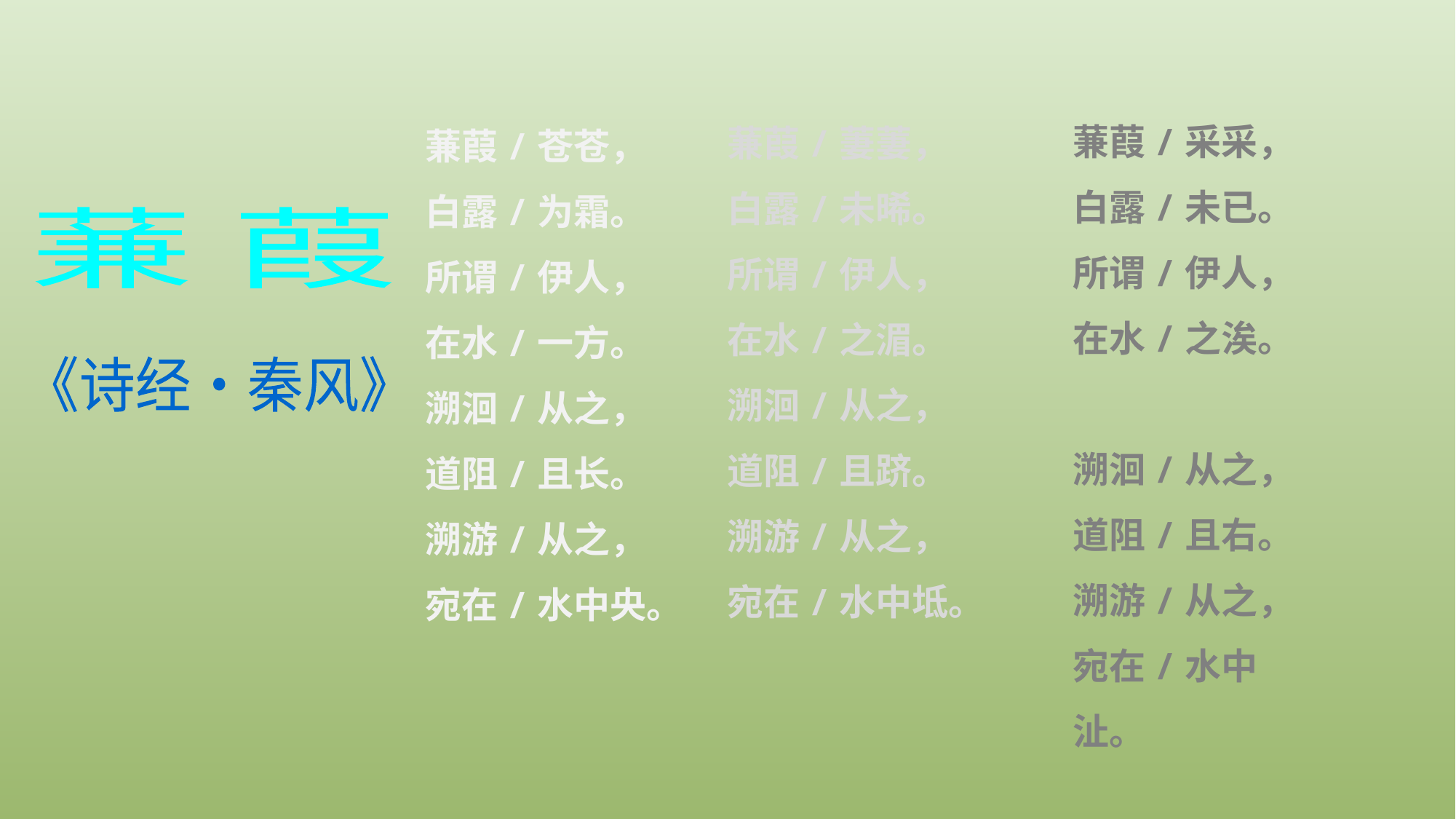

蒹葭/采采，
白露/未已。
所谓/伊人，
在水/之涘。
溯洄/从之，
道阻/且右。
溯游/从之，
宛在/水中沚。
蒹葭/萋萋，
白露/未晞。
所谓/伊人，
在水/之湄。
溯洄/从之，
道阻/且跻。
溯游/从之，
宛在/水中坻。
蒹葭/苍苍，
白露/为霜。
所谓/伊人，
在水/一方。
溯洄/从之，
道阻/且长。
溯游/从之，
宛在/水中央。

蒹 葭
《诗经·秦风》